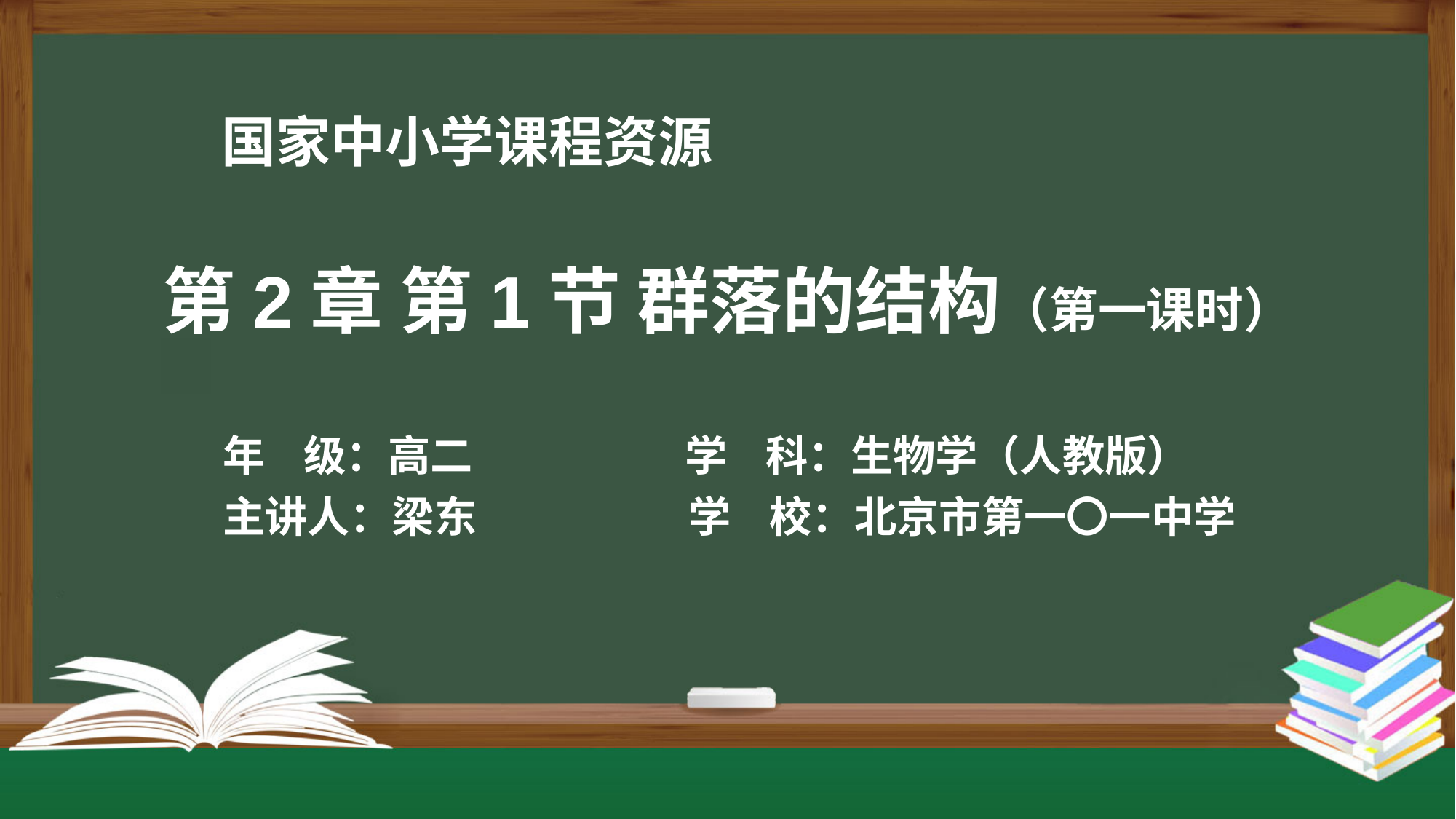

第2章 第1节 群落的结构（第一课时）
年    级：高二                      学    科：生物学（人教版）
主讲人：梁东                      学    校：北京市第一〇一中学